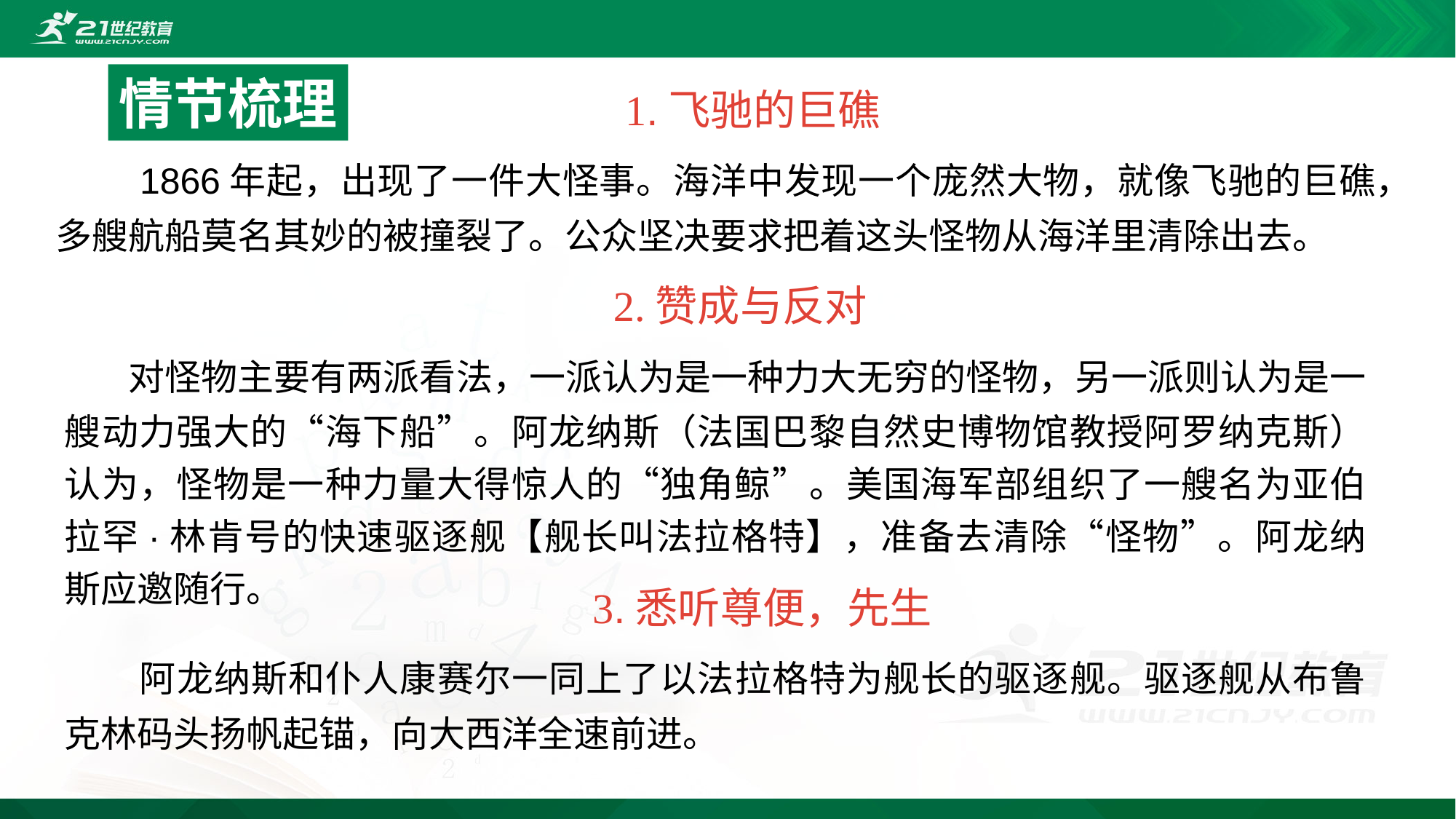

情节梳理
                                                      1.飞驰的巨礁
      1866年起，出现了一件大怪事。海洋中发现一个庞然大物，就像飞驰的巨礁，多艘航船莫名其妙的被撞裂了。公众坚决要求把着这头怪物从海洋里清除出去。
                                                    2.赞成与反对
      对怪物主要有两派看法，一派认为是一种力大无穷的怪物，另一派则认为是一艘动力强大的“海下船”。阿龙纳斯（法国巴黎自然史博物馆教授阿罗纳克斯）认为，怪物是一种力量大得惊人的“独角鲸”。美国海军部组织了一艘名为亚伯拉罕·林肯号的快速驱逐舰【舰长叫法拉格特】，准备去清除“怪物”。阿龙纳斯应邀随行。
                                                  3.悉听尊便，先生
      阿龙纳斯和仆人康赛尔一同上了以法拉格特为舰长的驱逐舰。驱逐舰从布鲁克林码头扬帆起锚，向大西洋全速前进。